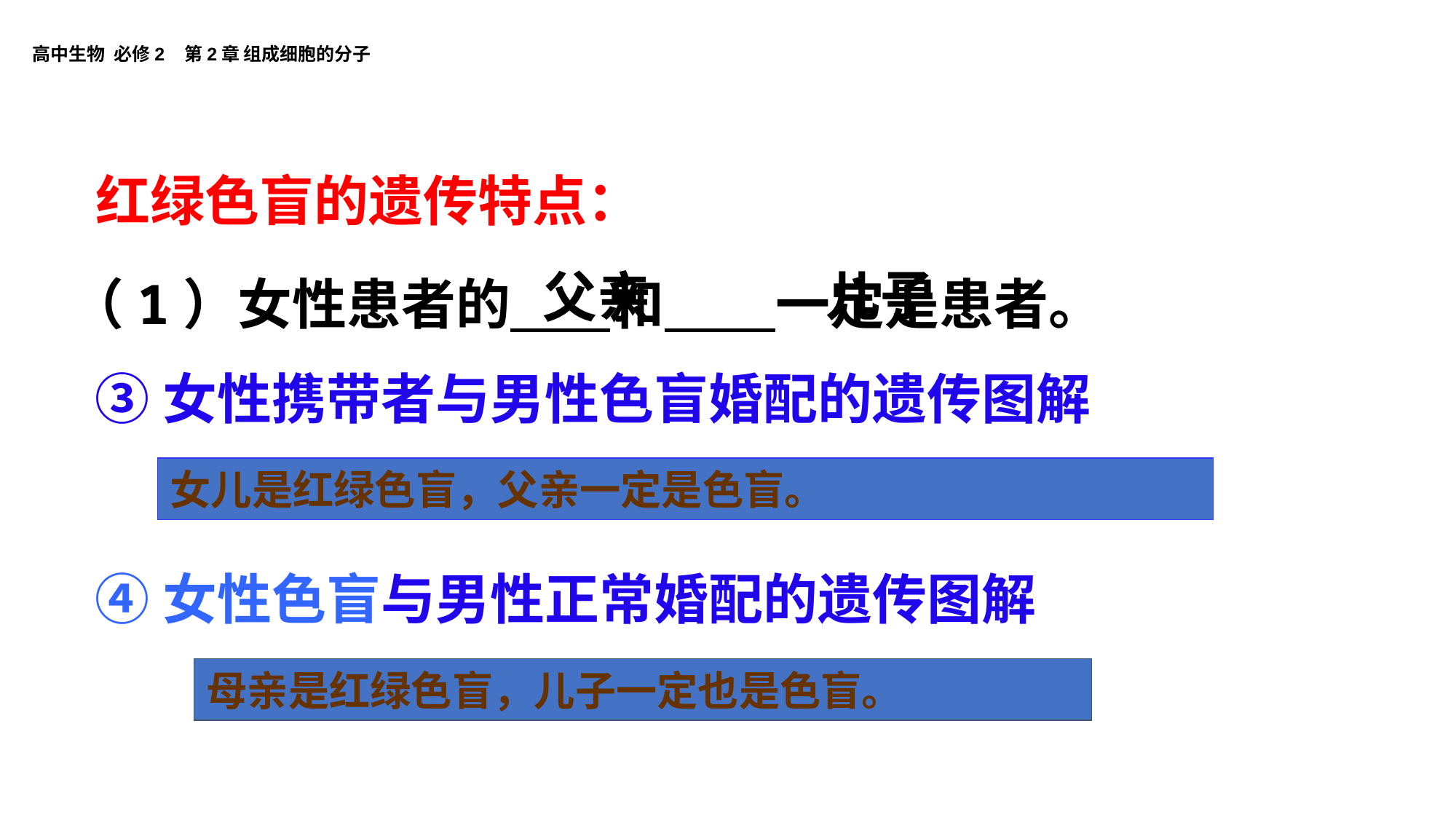

红绿色盲的遗传特点：
儿子
父亲
（1）女性患者的        和         一定是患者。
③女性携带者与男性色盲婚配的遗传图解
女儿是红绿色盲，父亲一定是色盲。
④女性色盲与男性正常婚配的遗传图解
母亲是红绿色盲，儿子一定也是色盲。